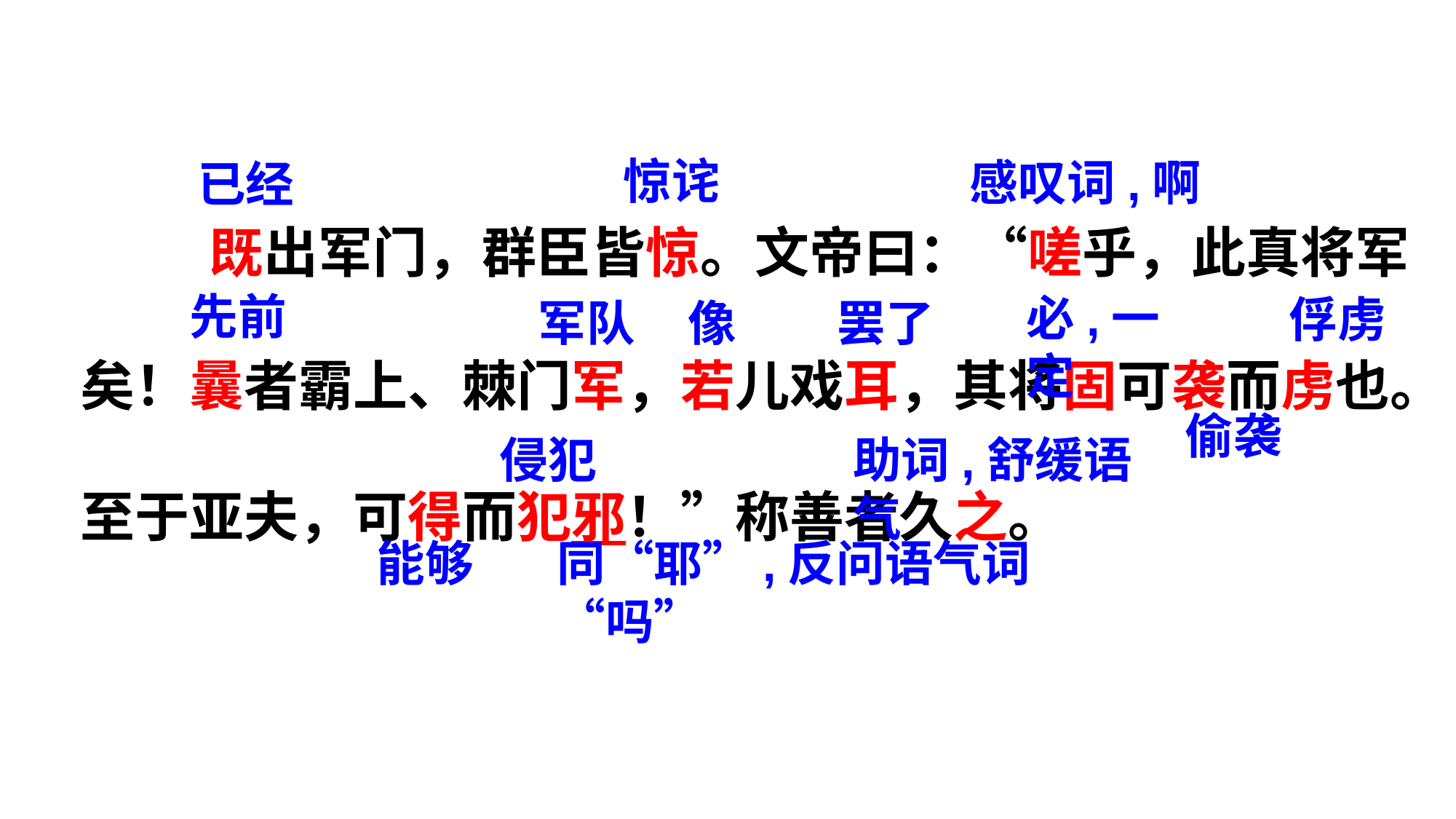

既出军门，群臣皆惊。文帝曰：“嗟乎，此真将军矣！曩者霸上、棘门军，若儿戏耳，其将固可袭而虏也。至于亚夫，可得而犯邪！”称善者久之。
惊诧
感叹词,啊

已经
先前
必,一定
俘虏

像
罢了
军队
偷袭
侵犯
助词,舒缓语气
能够
同“耶”,反问语气词“吗”